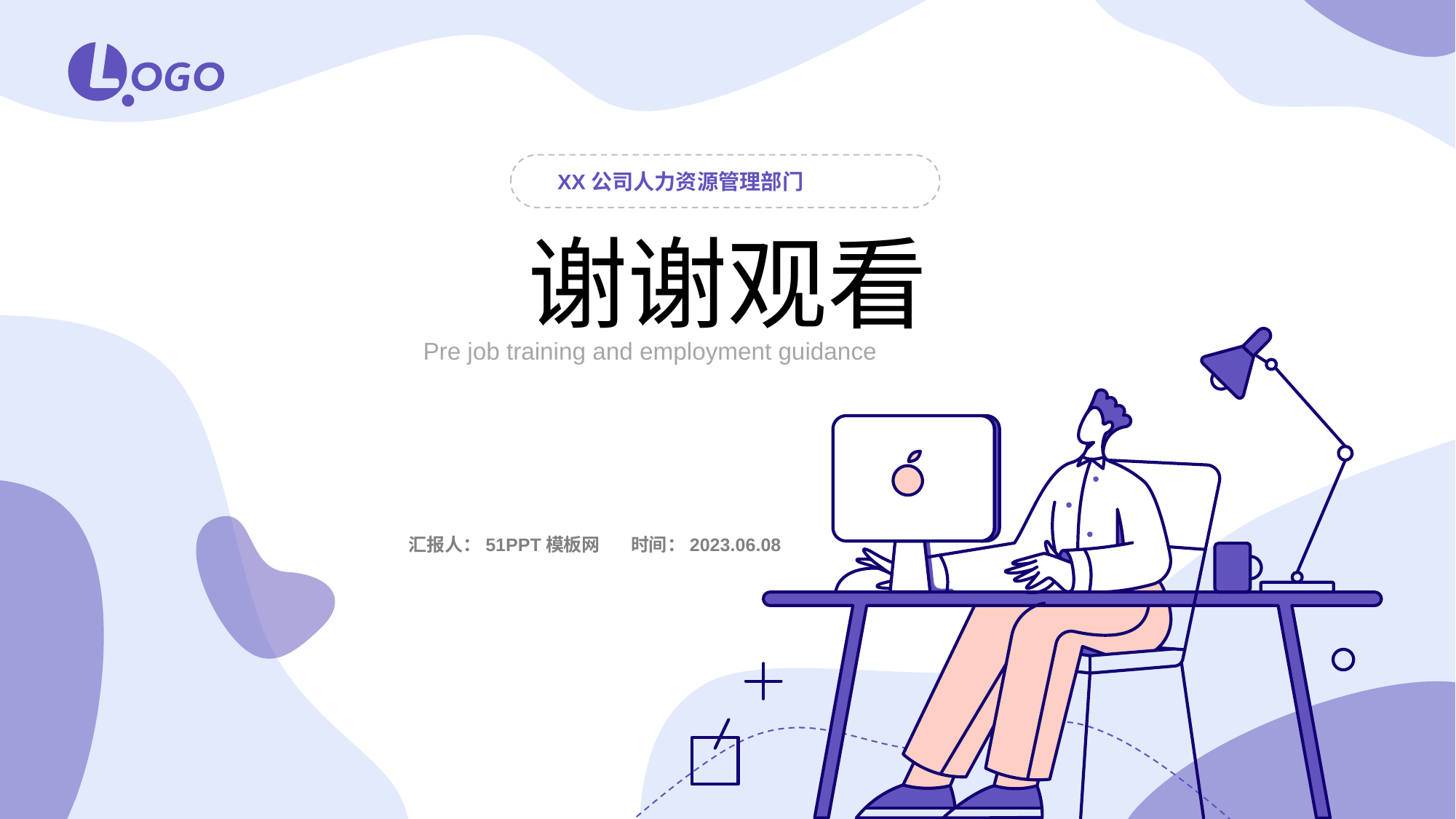

XX公司人力资源管理部门
谢谢观看

Pre job training and employment guidance

时间：2023.06.08
汇报人：51PPT模板网